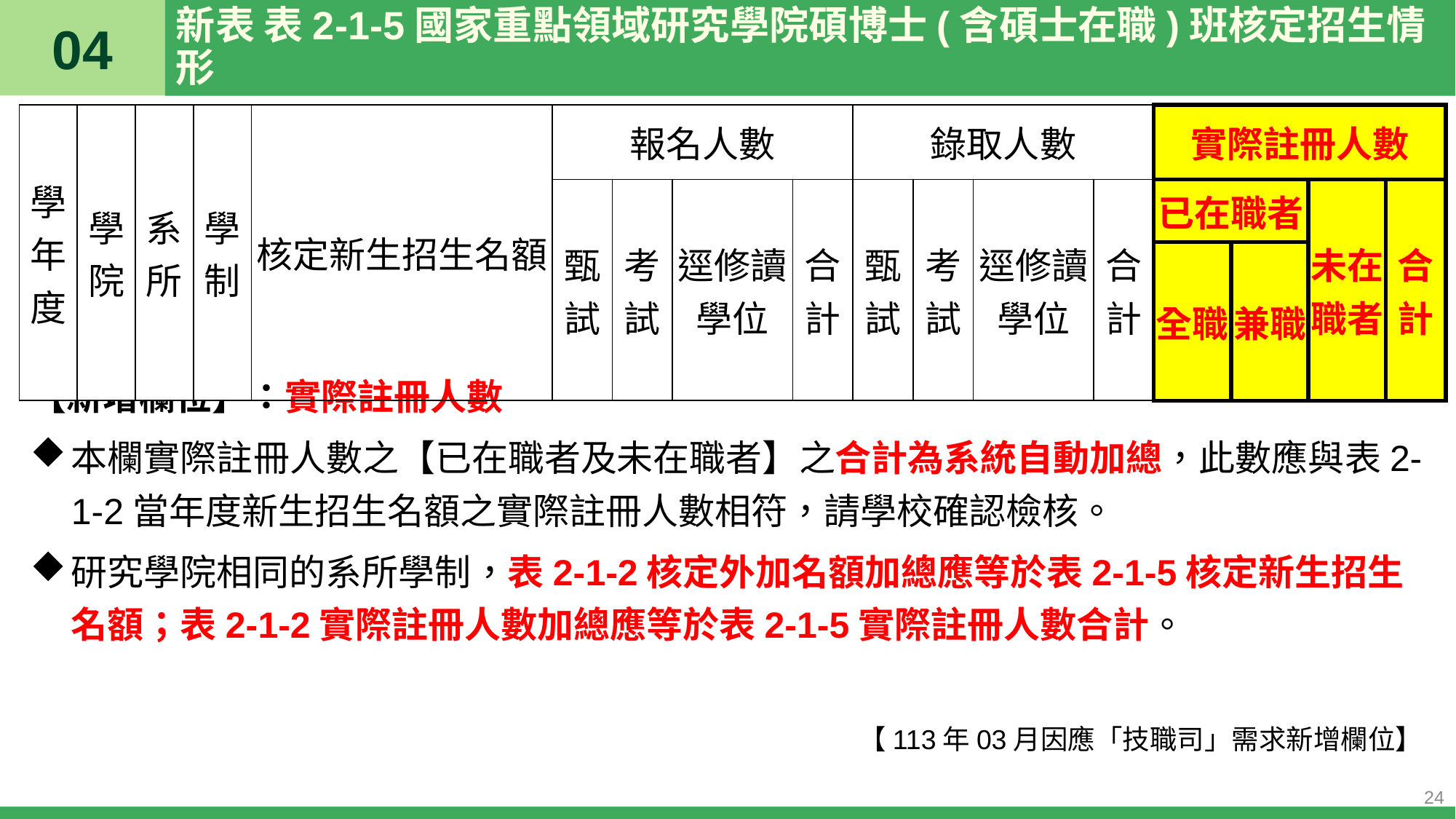

04
# 新表 表2-1-5國家重點領域研究學院碩博士(含碩士在職)班核定招生情形
| 學年度 | 學院 | 系所 | 學制 | 核定新生招生名額 | 報名人數 |  |  |  | 錄取人數 |  |  |  | 實際註冊人數 |  |  |  |
| --- | --- | --- | --- | --- | --- | --- | --- | --- | --- | --- | --- | --- | --- | --- | --- | --- |
|  |  |  |  |  | 甄試 | 考試 | 逕修讀學位 | 合計 | 甄試 | 考試 | 逕修讀學位 | 合計 | 已在職者 |  | 未在職者 | 合計 |
|  |  |  |  |  |  |  |  |  |  |  |  |  | 全職 | 兼職 |  |  |
【新增欄位】：實際註冊人數
本欄實際註冊人數之【已在職者及未在職者】之合計為系統自動加總，此數應與表2-1-2當年度新生招生名額之實際註冊人數相符，請學校確認檢核。
研究學院相同的系所學制，表2-1-2核定外加名額加總應等於表2-1-5核定新生招生名額；表2-1-2實際註冊人數加總應等於表2-1-5實際註冊人數合計。

【113年03月因應「技職司」需求新增欄位】
24